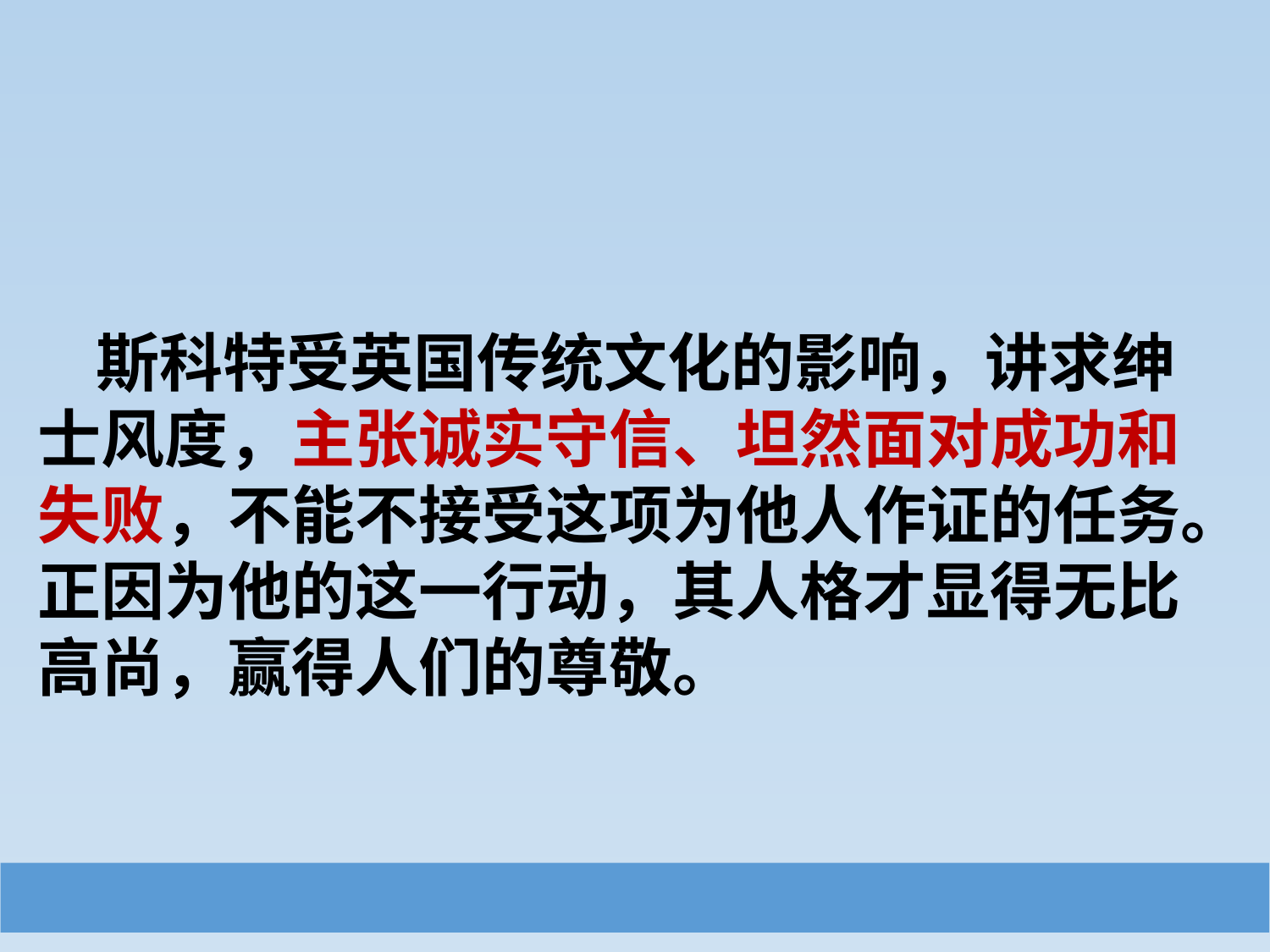

斯科特受英国传统文化的影响，讲求绅士风度，主张诚实守信、坦然面对成功和失败，不能不接受这项为他人作证的任务。正因为他的这一行动，其人格才显得无比高尚，赢得人们的尊敬。